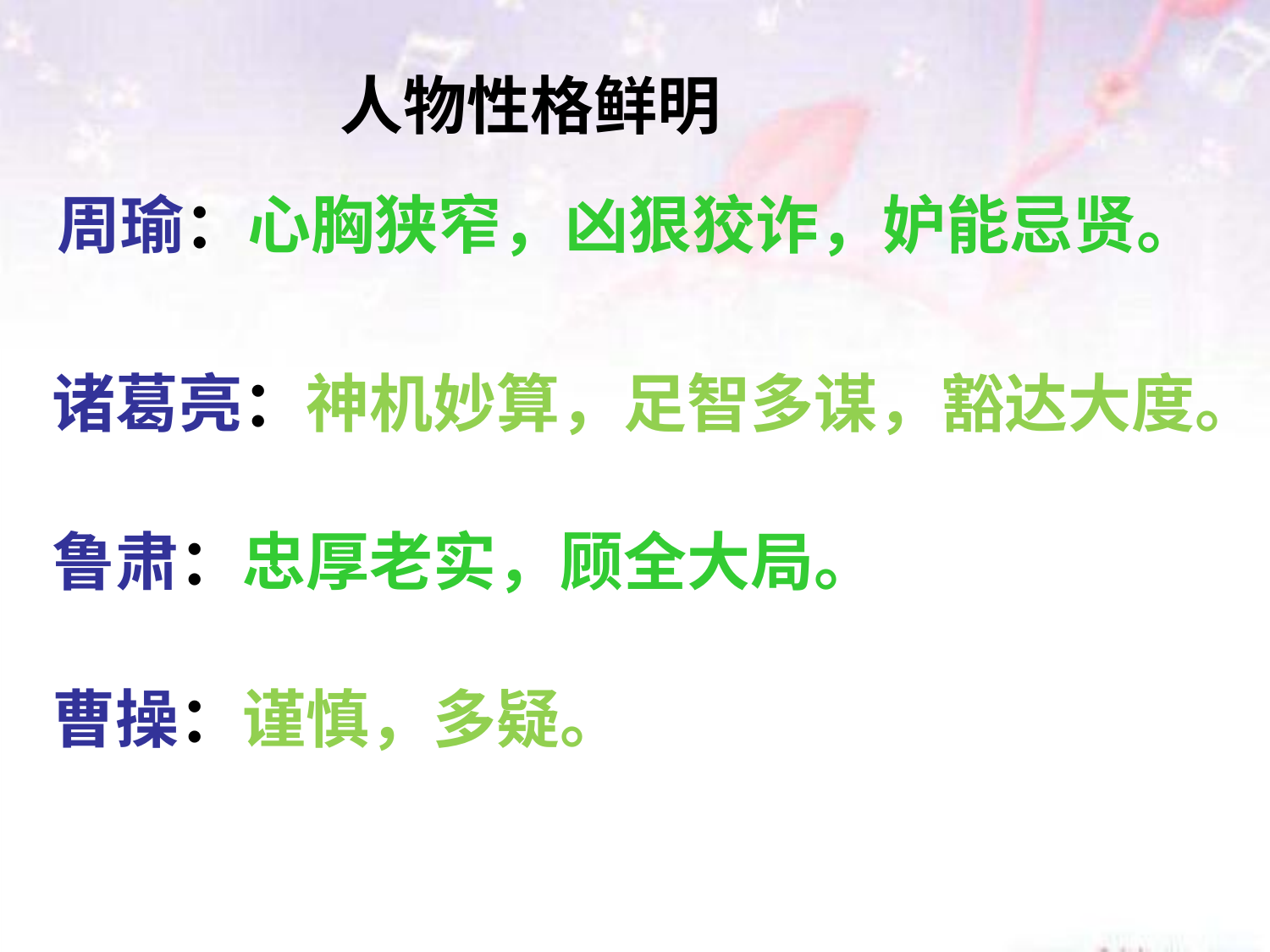

人物性格鲜明
周瑜：心胸狭窄，凶狠狡诈，妒能忌贤。
诸葛亮：神机妙算，足智多谋，豁达大度。
鲁肃：忠厚老实，顾全大局。
曹操：谨慎，多疑。